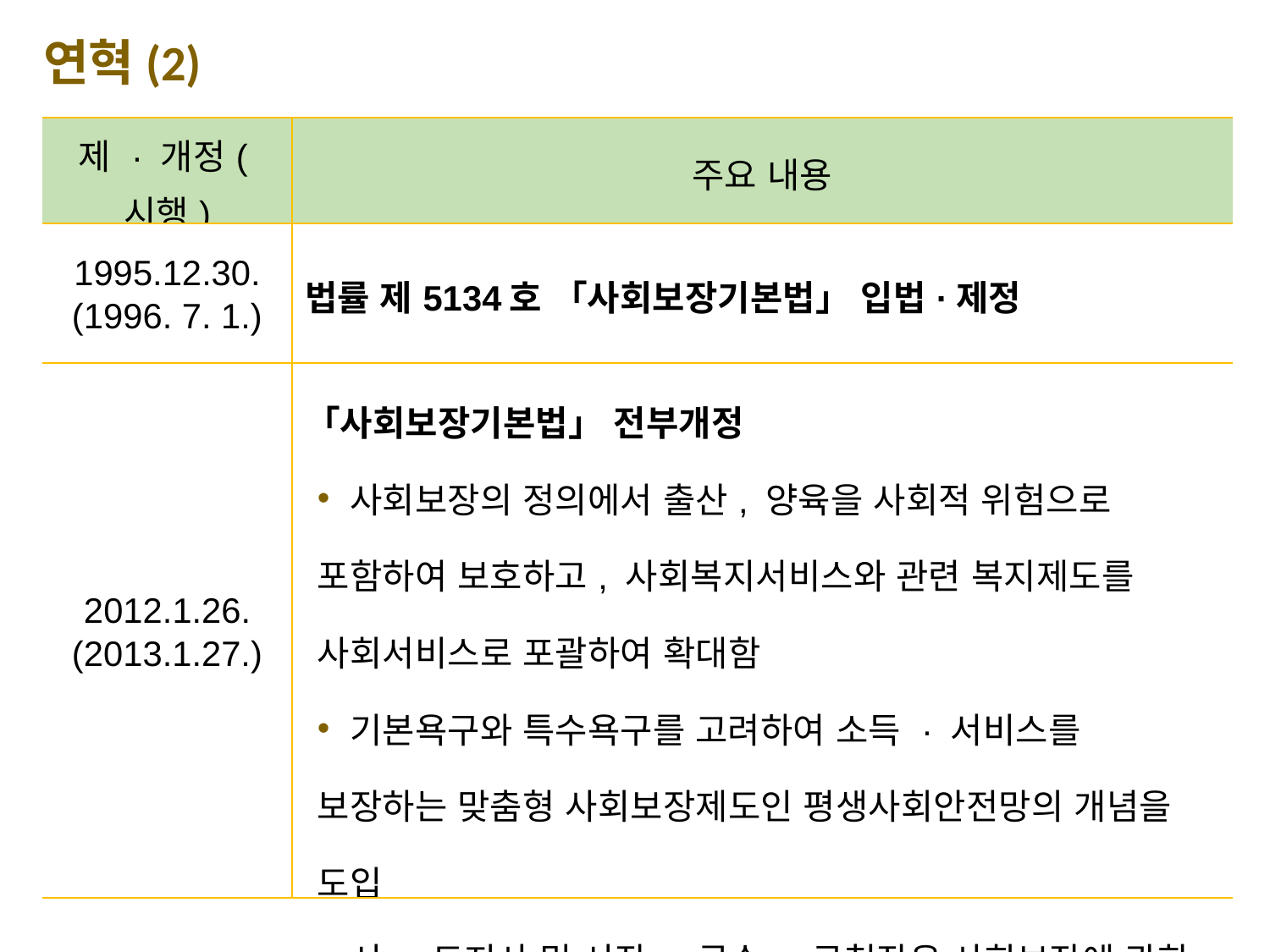

연혁(2)
| 제 · 개정(시행) | 주요 내용 |
| --- | --- |
| 1995.12.30. (1996. 7. 1.) | 법률 제5134호 「사회보장기본법」 입법·제정 |
| 2012.1.26. (2013.1.27.) | 「사회보장기본법」 전부개정 사회보장의 정의에서 출산, 양육을 사회적 위험으로 포함하여 보호하고, 사회복지서비스와 관련 복지제도를 사회서비스로 포괄하여 확대함 기본욕구와 특수욕구를 고려하여 소득 · 서비스를 보장하는 맞춤형 사회보장제도인 평생사회안전망의 개념을 도입 시 · 도지사 및 시장 · 군수 · 구청장은 사회보장에 관한 지역계획을 수립 · 시행하도록 함 |